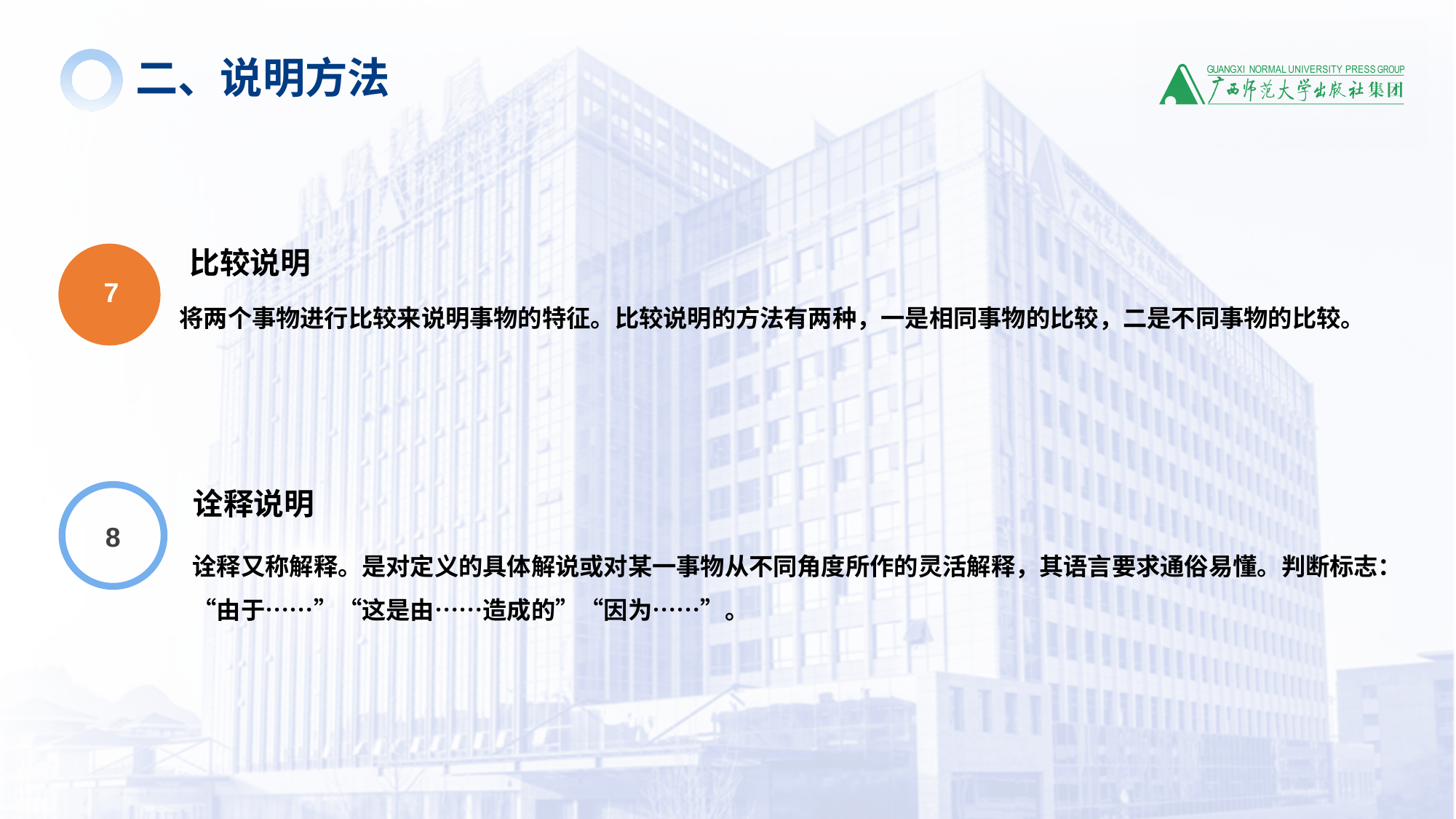

二、说明方法

比较说明
将两个事物进行比较来说明事物的特征。比较说明的方法有两种，一是相同事物的比较，二是不同事物的比较。

7
诠释说明
诠释又称解释。是对定义的具体解说或对某一事物从不同角度所作的灵活解释，其语言要求通俗易懂。判断标志：“由于……”“这是由……造成的”“因为……”。

8